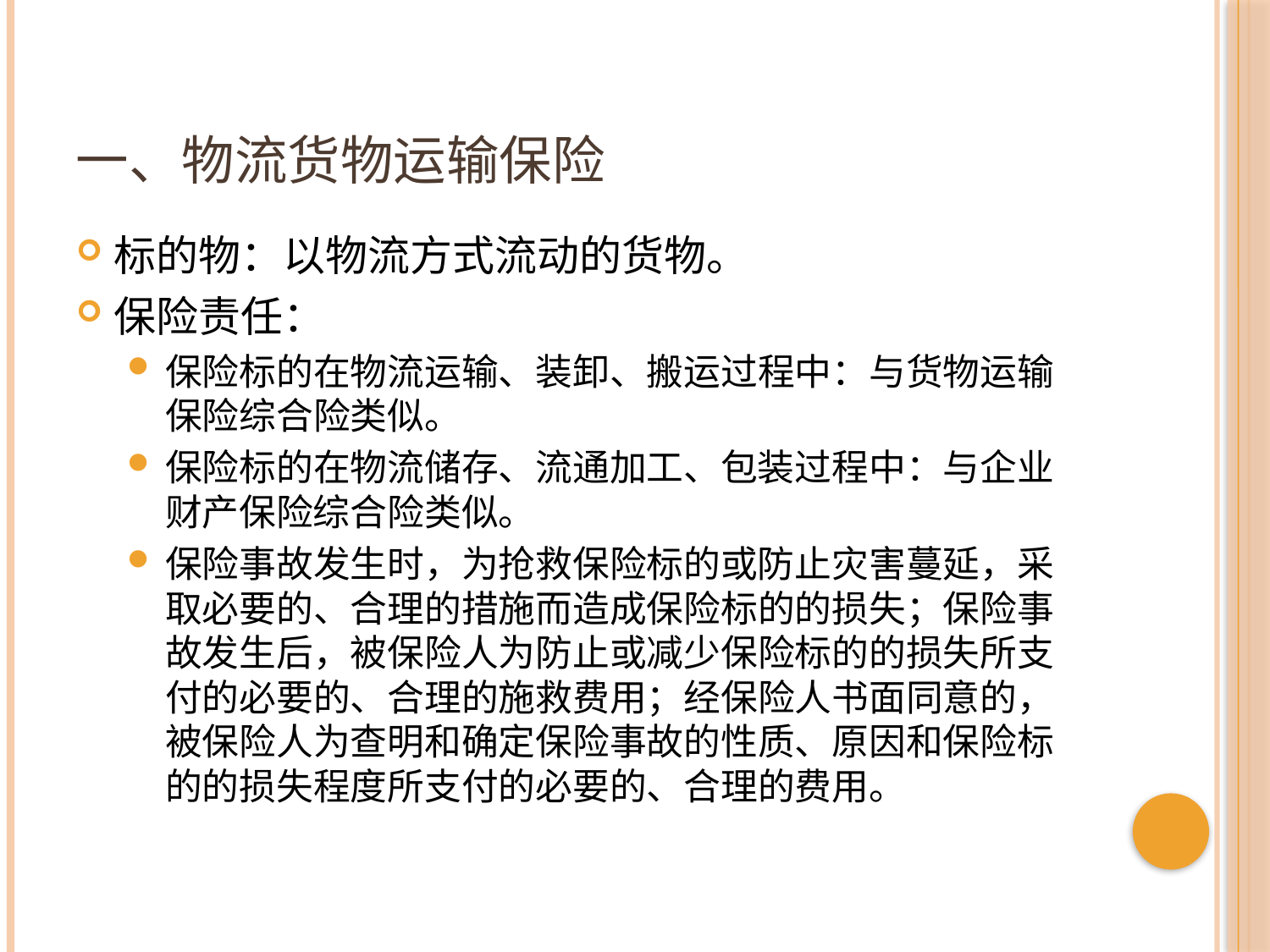

# 一、物流货物运输保险
标的物：以物流方式流动的货物。
保险责任：
保险标的在物流运输、装卸、搬运过程中：与货物运输保险综合险类似。
保险标的在物流储存、流通加工、包装过程中：与企业财产保险综合险类似。
保险事故发生时，为抢救保险标的或防止灾害蔓延，采取必要的、合理的措施而造成保险标的的损失；保险事故发生后，被保险人为防止或减少保险标的的损失所支付的必要的、合理的施救费用；经保险人书面同意的，被保险人为查明和确定保险事故的性质、原因和保险标的的损失程度所支付的必要的、合理的费用。